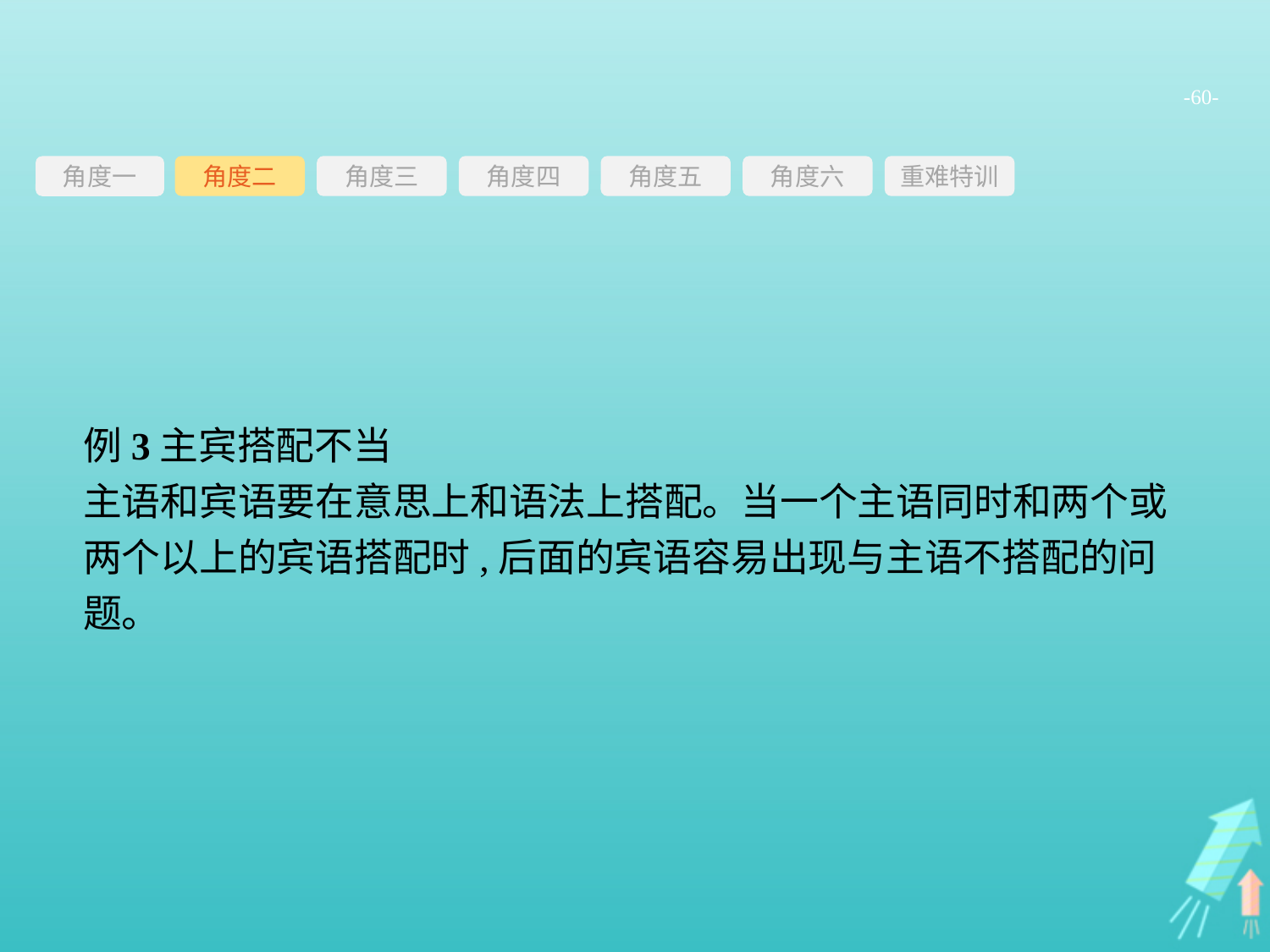

-60-
角度三
角度四
角度五
角度六
重难特训
角度二
角度一
例3主宾搭配不当
主语和宾语要在意思上和语法上搭配。当一个主语同时和两个或两个以上的宾语搭配时,后面的宾语容易出现与主语不搭配的问题。